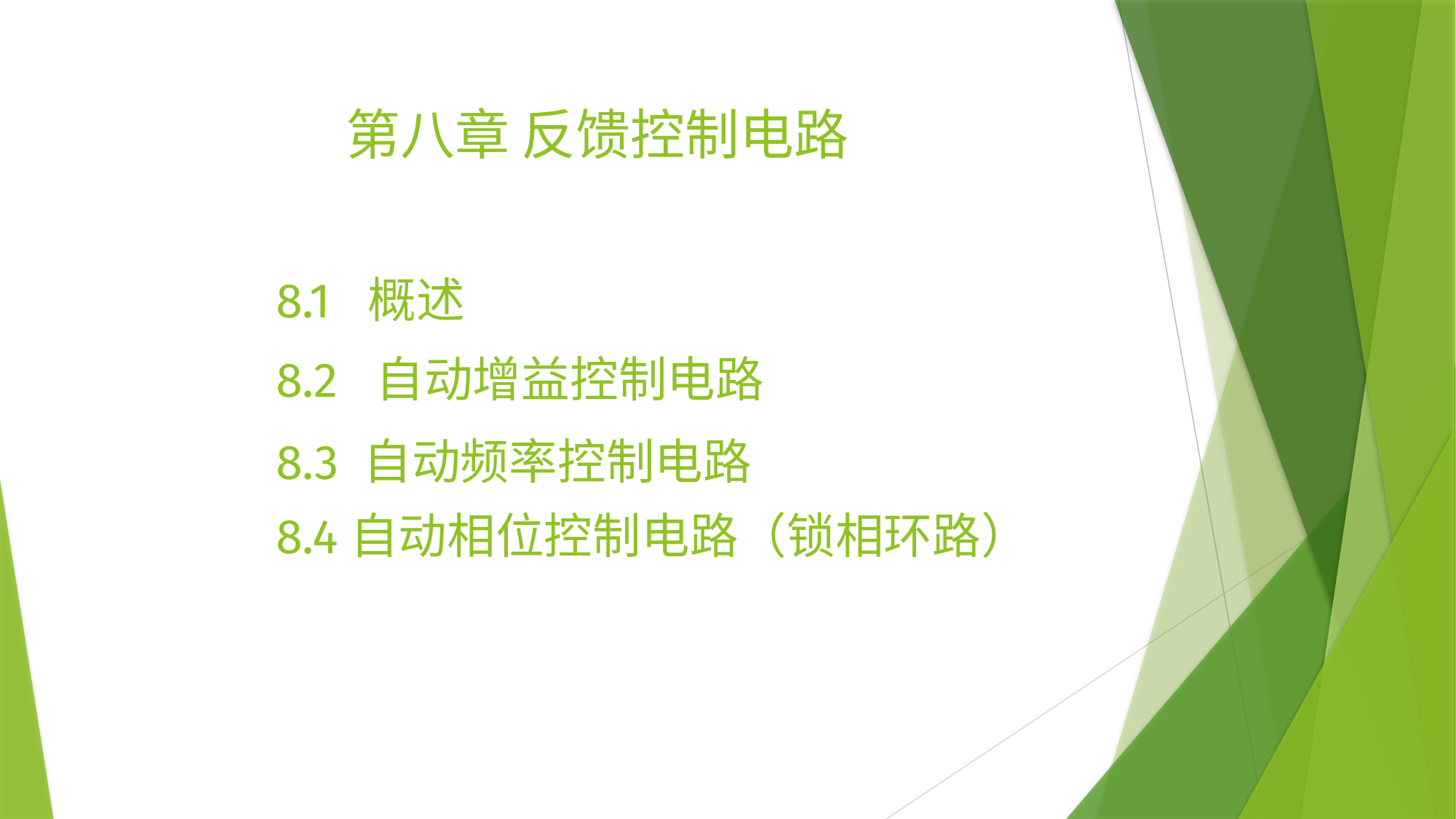

# 第八章 反馈控制电路
8.1  概述
8.2  自动增益控制电路
8.3 自动频率控制电路

8.4自动相位控制电路（锁相环路）